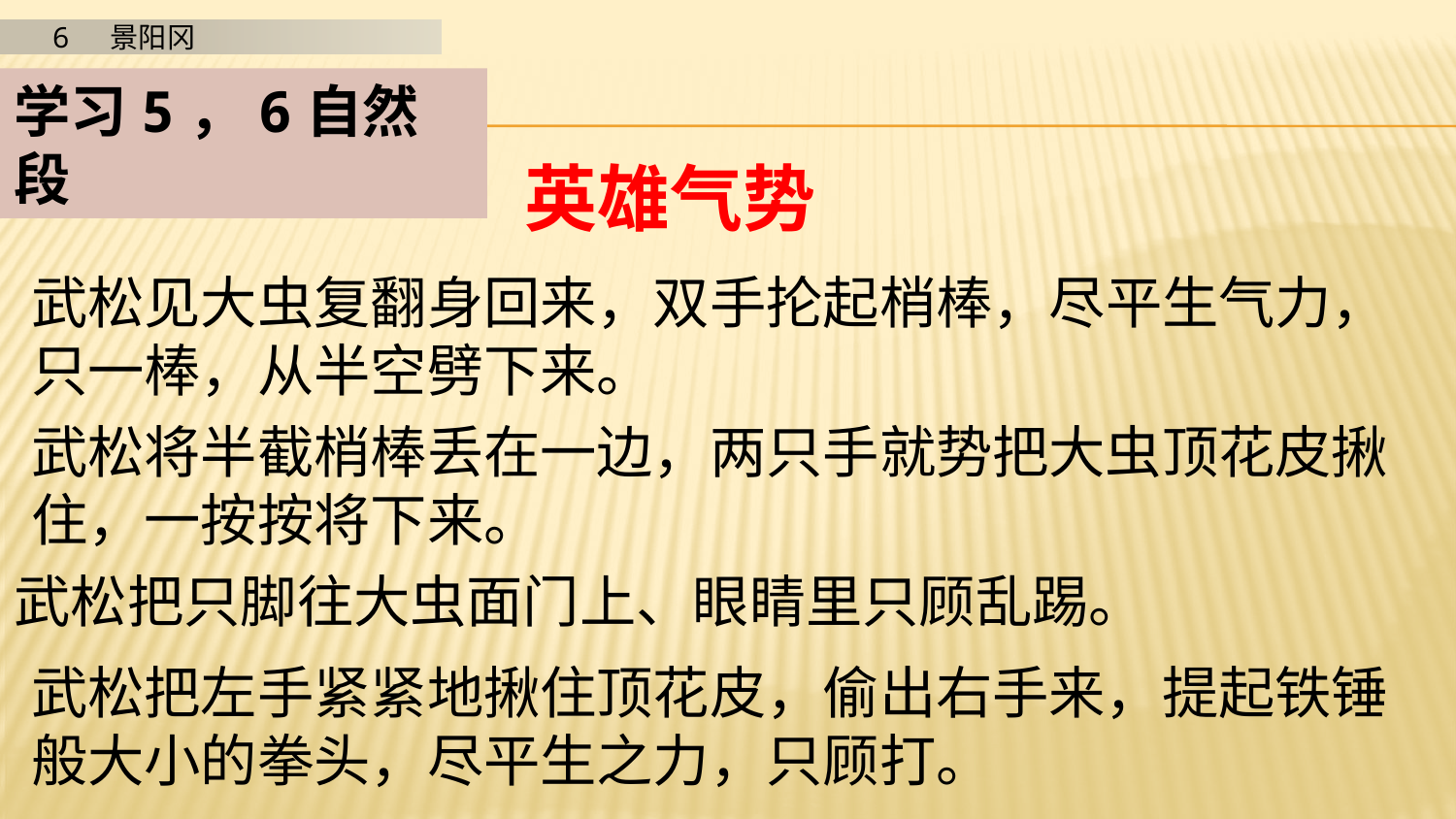

学习5，6自然段
英雄气势
武松见大虫复翻身回来，双手抡起梢棒，尽平生气力，只一棒，从半空劈下来。
武松将半截梢棒丢在一边，两只手就势把大虫顶花皮揪住，一按按将下来。
武松把只脚往大虫面门上、眼睛里只顾乱踢。
武松把左手紧紧地揪住顶花皮，偷出右手来，提起铁锤般大小的拳头，尽平生之力，只顾打。